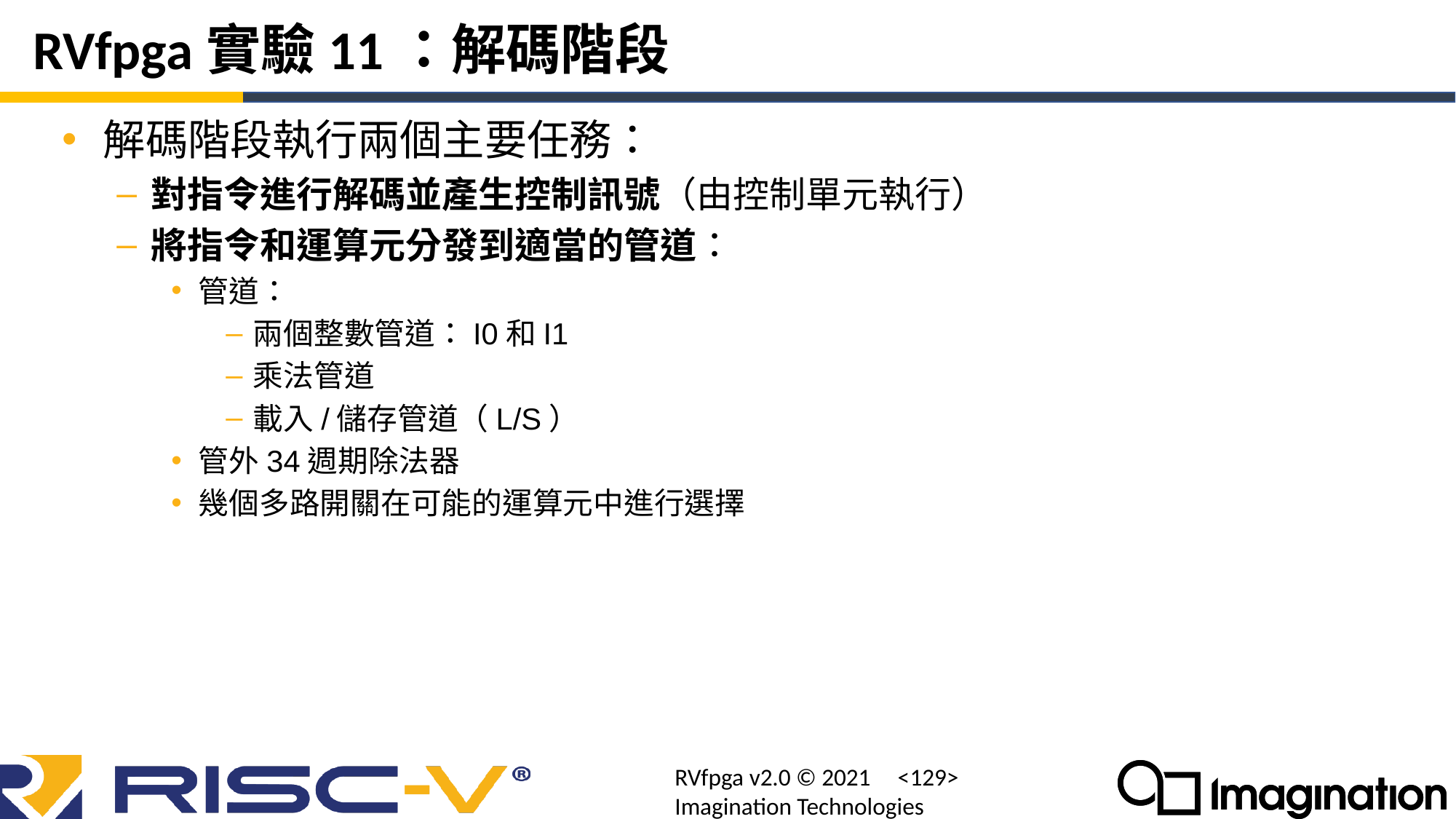

# RVfpga實驗11：解碼階段
解碼階段執行兩個主要任務：
對指令進行解碼並產生控制訊號（由控制單元執行）
將指令和運算元分發到適當的管道：
管道：
兩個整數管道：I0和I1
乘法管道
載入/儲存管道（L/S）
管外34週期除法器
幾個多路開關在可能的運算元中進行選擇